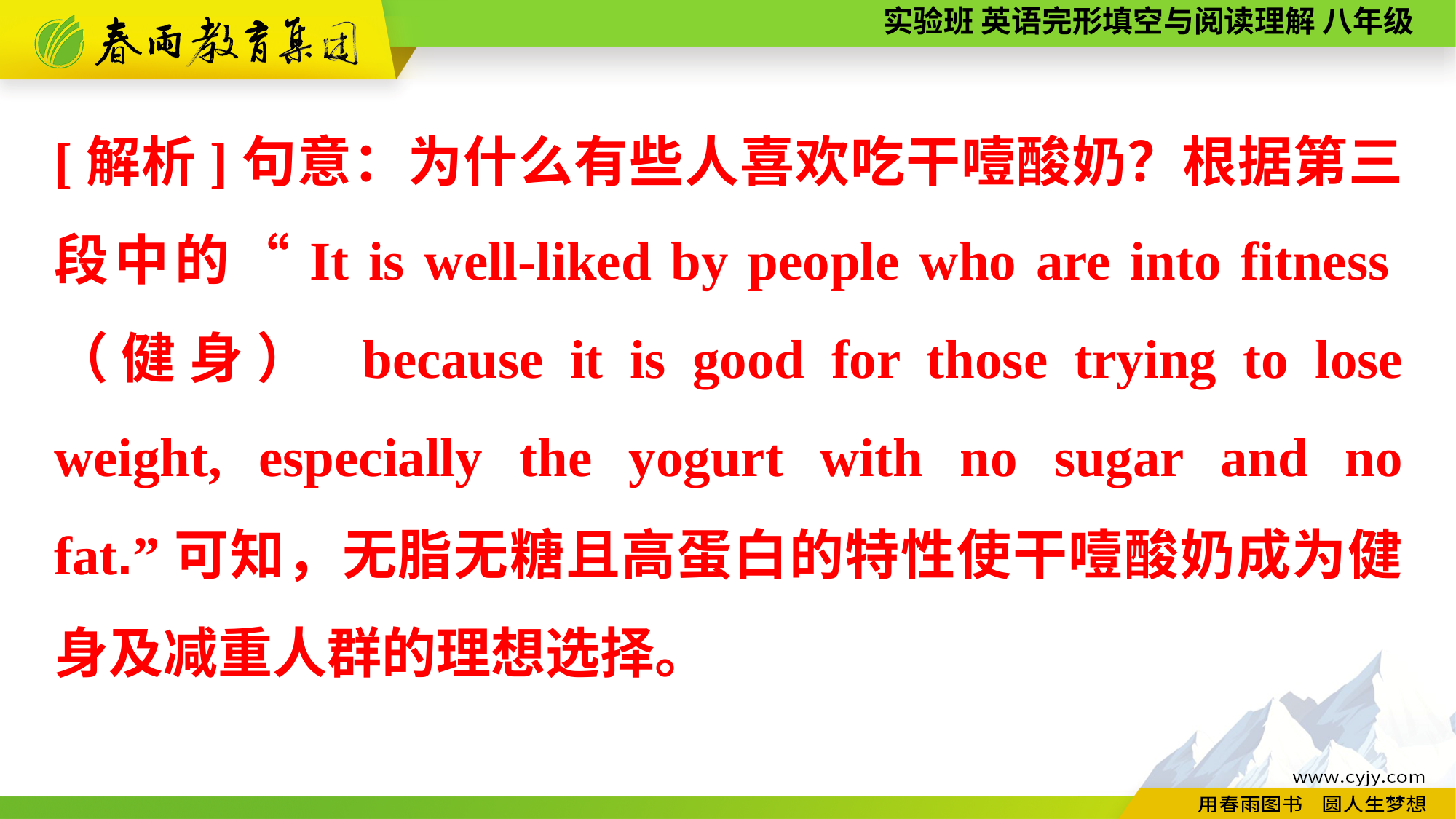

[解析]句意：为什么有些人喜欢吃干噎酸奶？根据第三段中的“It is well-liked by people who are into fitness（健身） because it is good for those trying to lose weight, especially the yogurt with no sugar and no fat.”可知，无脂无糖且高蛋白的特性使干噎酸奶成为健身及减重人群的理想选择。